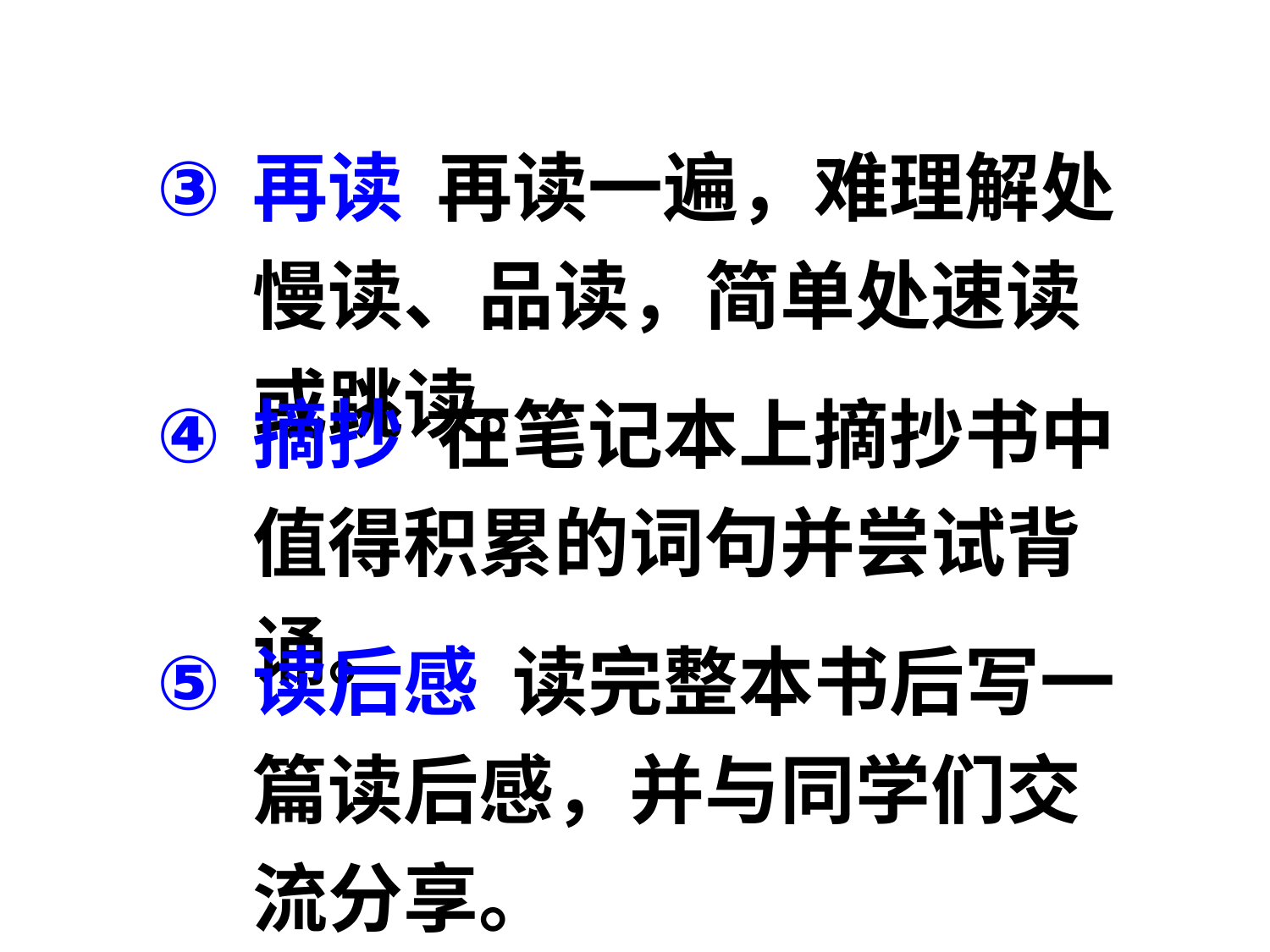

再读  再读一遍，难理解处慢读、品读，简单处速读或跳读。
摘抄  在笔记本上摘抄书中值得积累的词句并尝试背诵。
读后感  读完整本书后写一篇读后感，并与同学们交流分享。